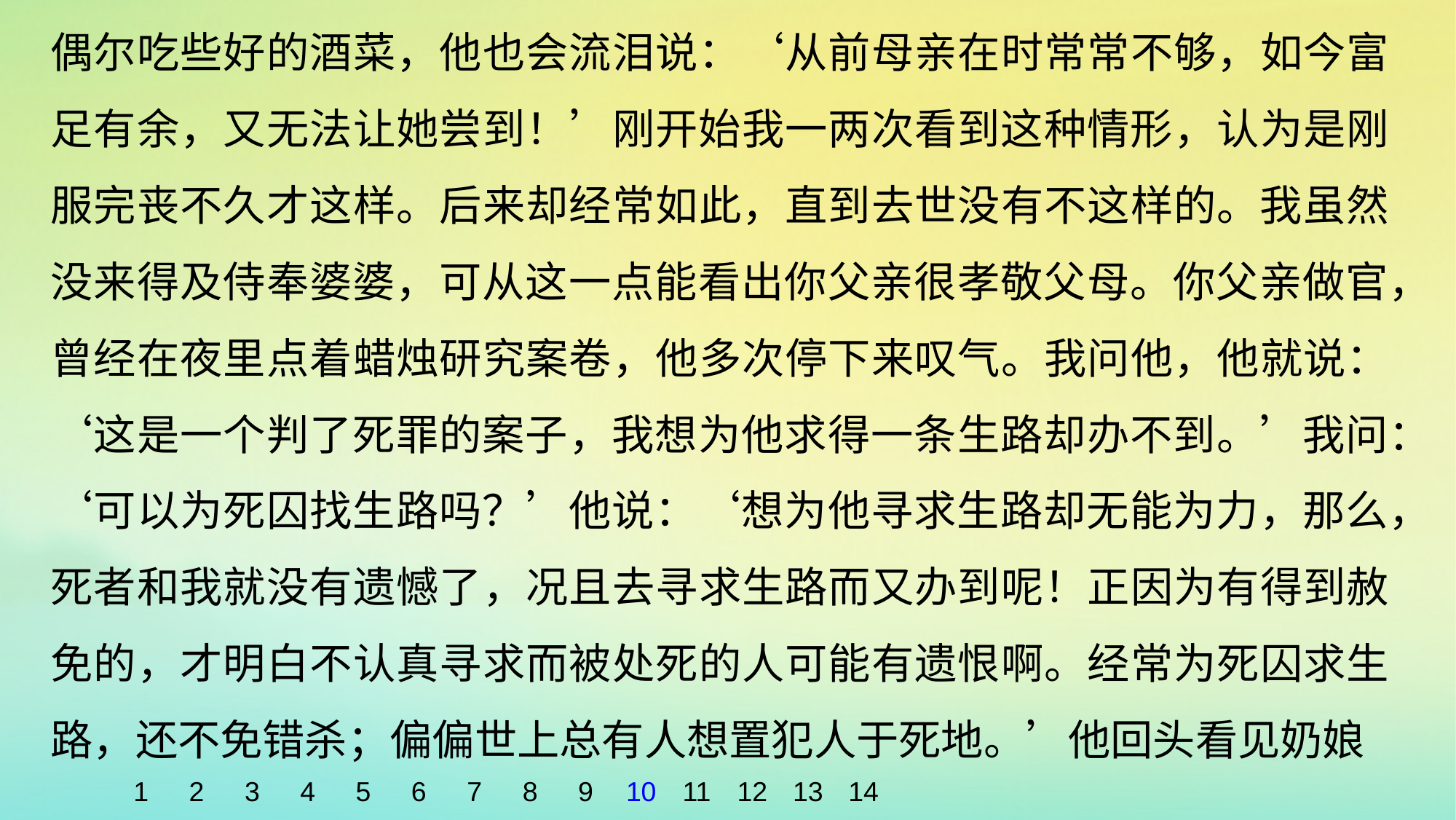

偶尔吃些好的酒菜，他也会流泪说：‘从前母亲在时常常不够，如今富足有余，又无法让她尝到！’刚开始我一两次看到这种情形，认为是刚服完丧不久才这样。后来却经常如此，直到去世没有不这样的。我虽然没来得及侍奉婆婆，可从这一点能看出你父亲很孝敬父母。你父亲做官，曾经在夜里点着蜡烛研究案卷，他多次停下来叹气。我问他，他就说：‘这是一个判了死罪的案子，我想为他求得一条生路却办不到。’我问：‘可以为死囚找生路吗？’他说：‘想为他寻求生路却无能为力，那么，死者和我就没有遗憾了，况且去寻求生路而又办到呢！正因为有得到赦免的，才明白不认真寻求而被处死的人可能有遗恨啊。经常为死囚求生路，还不免错杀；偏偏世上总有人想置犯人于死地。’他回头看见奶娘
1
2
3
4
5
6
7
8
9
10
11
12
13
14